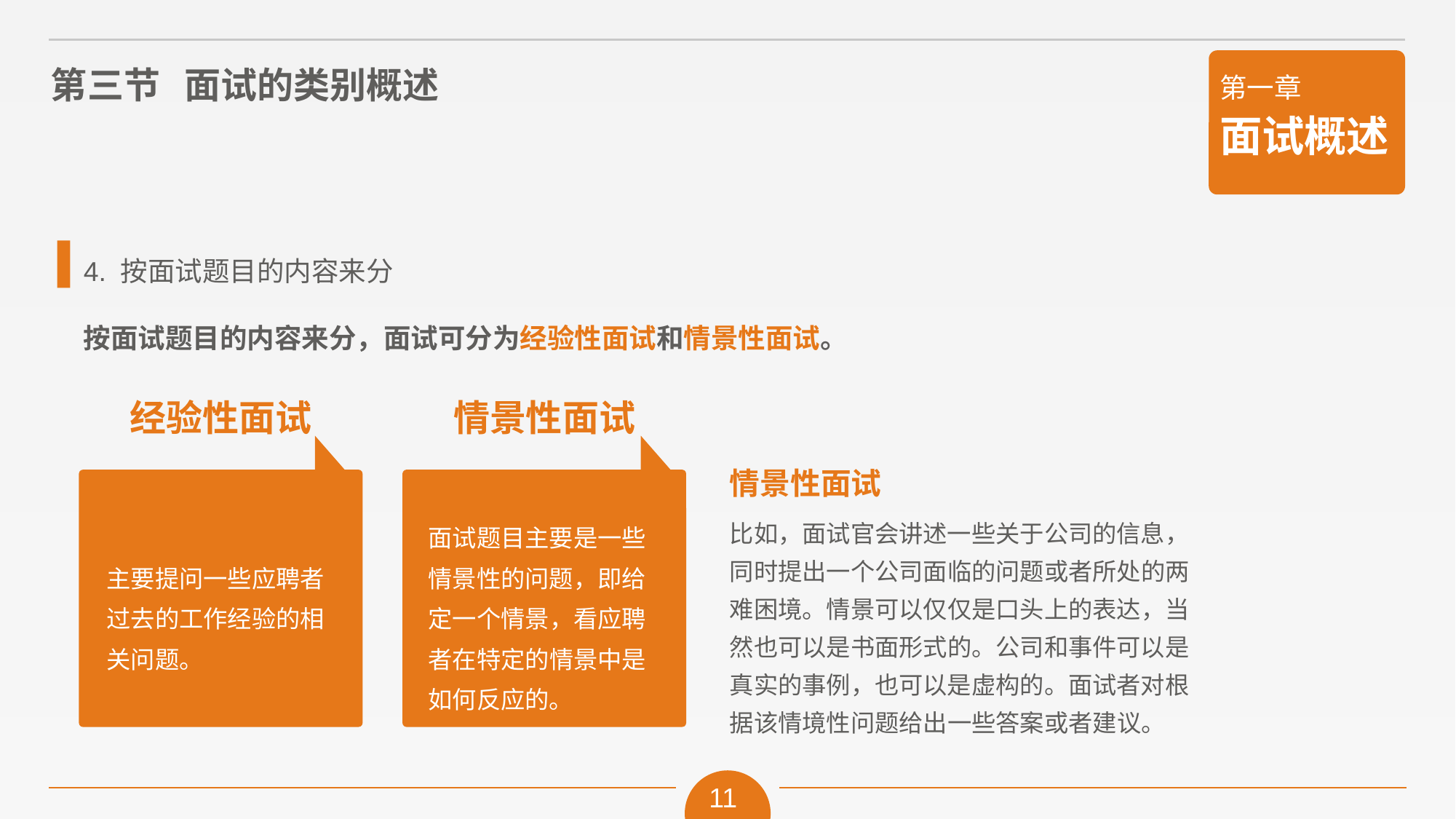

4. 按面试题目的内容来分

按面试题目的内容来分，面试可分为经验性面试和情景性面试。
经验性面试
情景性面试

情景性面试
比如，面试官会讲述一些关于公司的信息，同时提出一个公司面临的问题或者所处的两难困境。情景可以仅仅是口头上的表达，当然也可以是书面形式的。公司和事件可以是真实的事例，也可以是虚构的。面试者对根据该情境性问题给出一些答案或者建议。

面试题目主要是一些情景性的问题，即给定一个情景，看应聘者在特定的情景中是如何反应的。
主要提问一些应聘者过去的工作经验的相关问题。